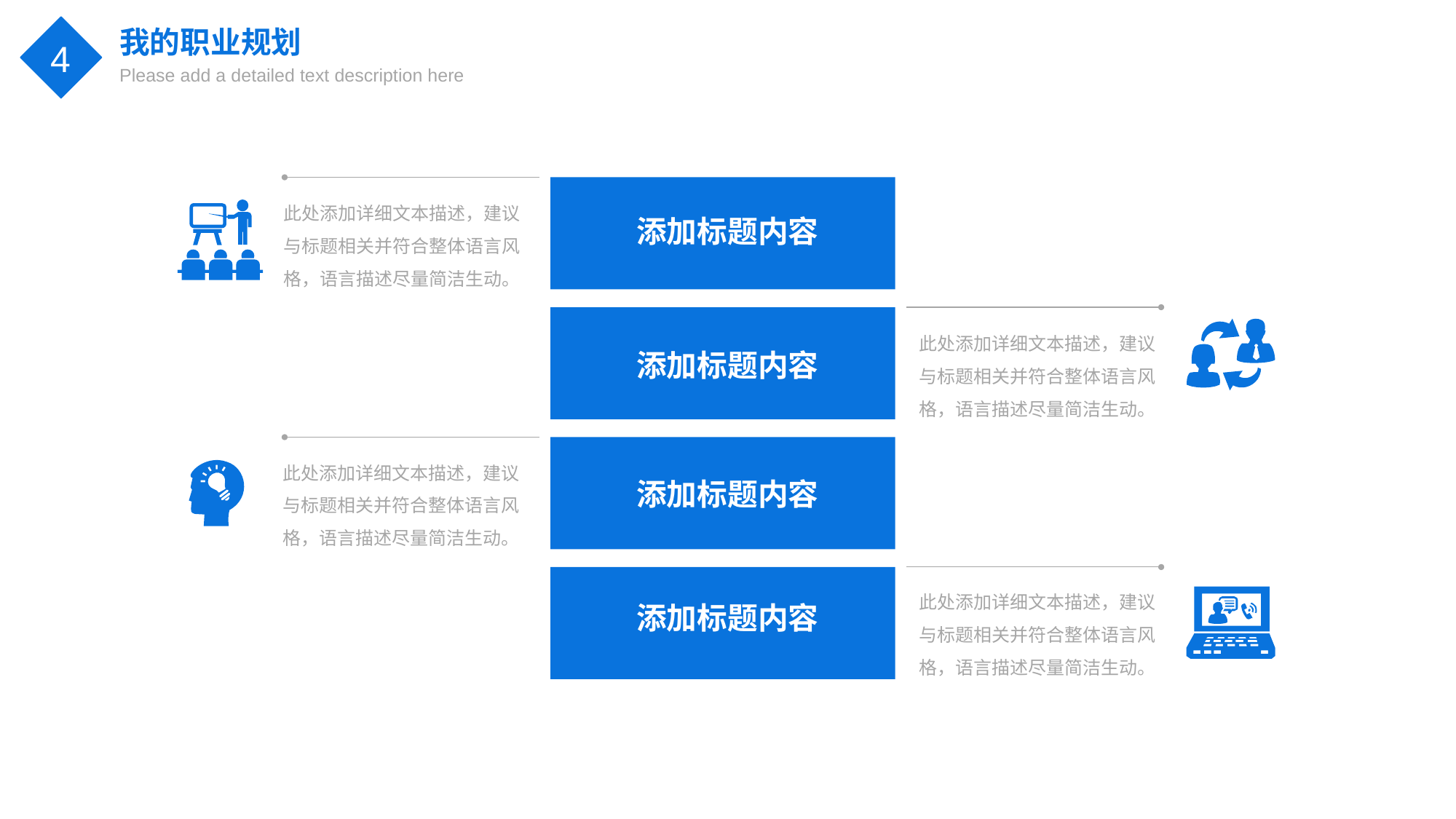

我的职业规划
Please add a detailed text description here

4

添加标题内容
此处添加详细文本描述，建议与标题相关并符合整体语言风格，语言描述尽量简洁生动。

添加标题内容
此处添加详细文本描述，建议与标题相关并符合整体语言风格，语言描述尽量简洁生动。

添加标题内容
此处添加详细文本描述，建议与标题相关并符合整体语言风格，语言描述尽量简洁生动。

添加标题内容
此处添加详细文本描述，建议与标题相关并符合整体语言风格，语言描述尽量简洁生动。